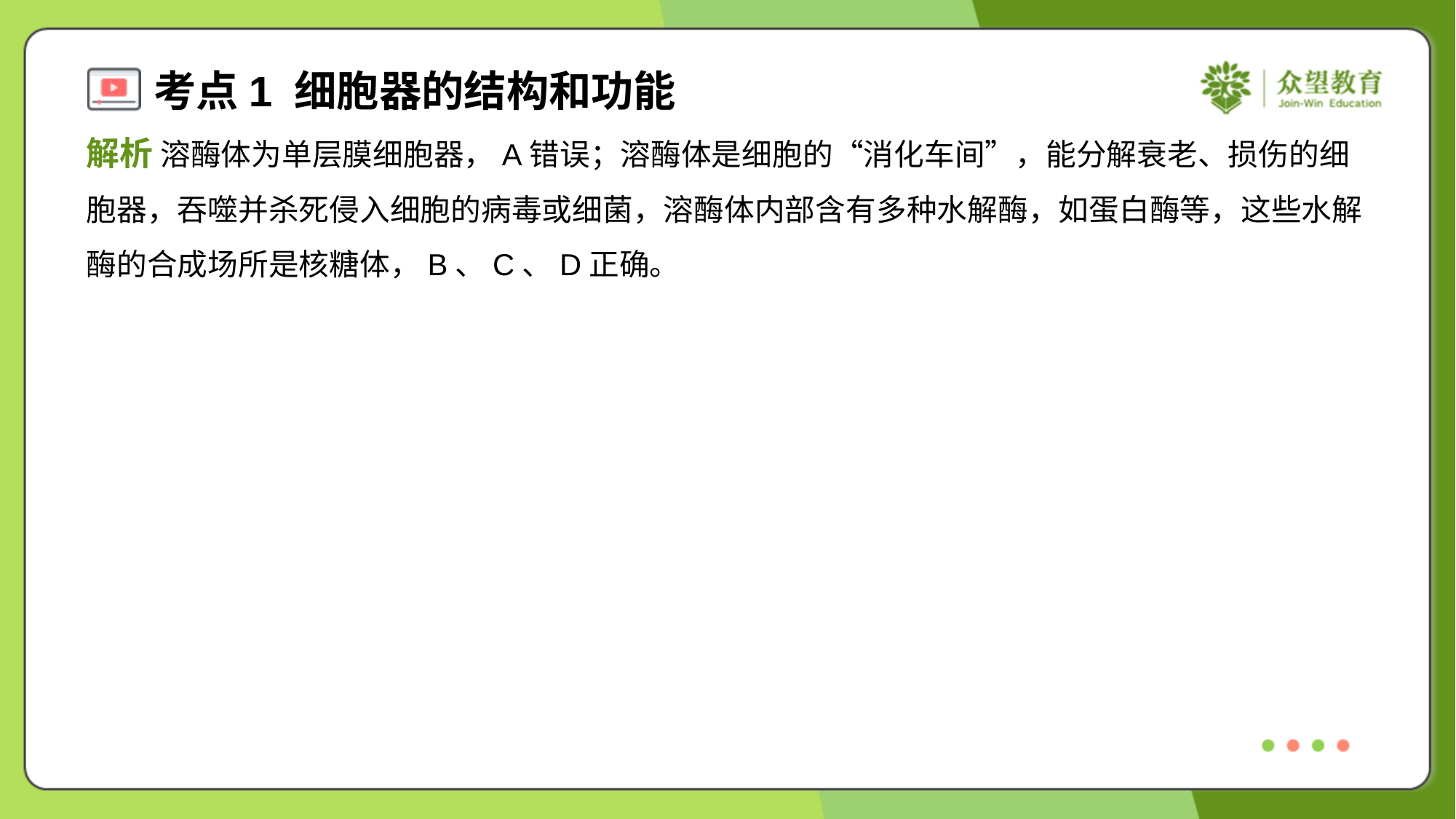

解析 溶酶体为单层膜细胞器，A错误；溶酶体是细胞的“消化车间”，能分解衰老、损伤的细
胞器，吞噬并杀死侵入细胞的病毒或细菌，溶酶体内部含有多种水解酶，如蛋白酶等，这些水解
酶的合成场所是核糖体，B、C、D正确。